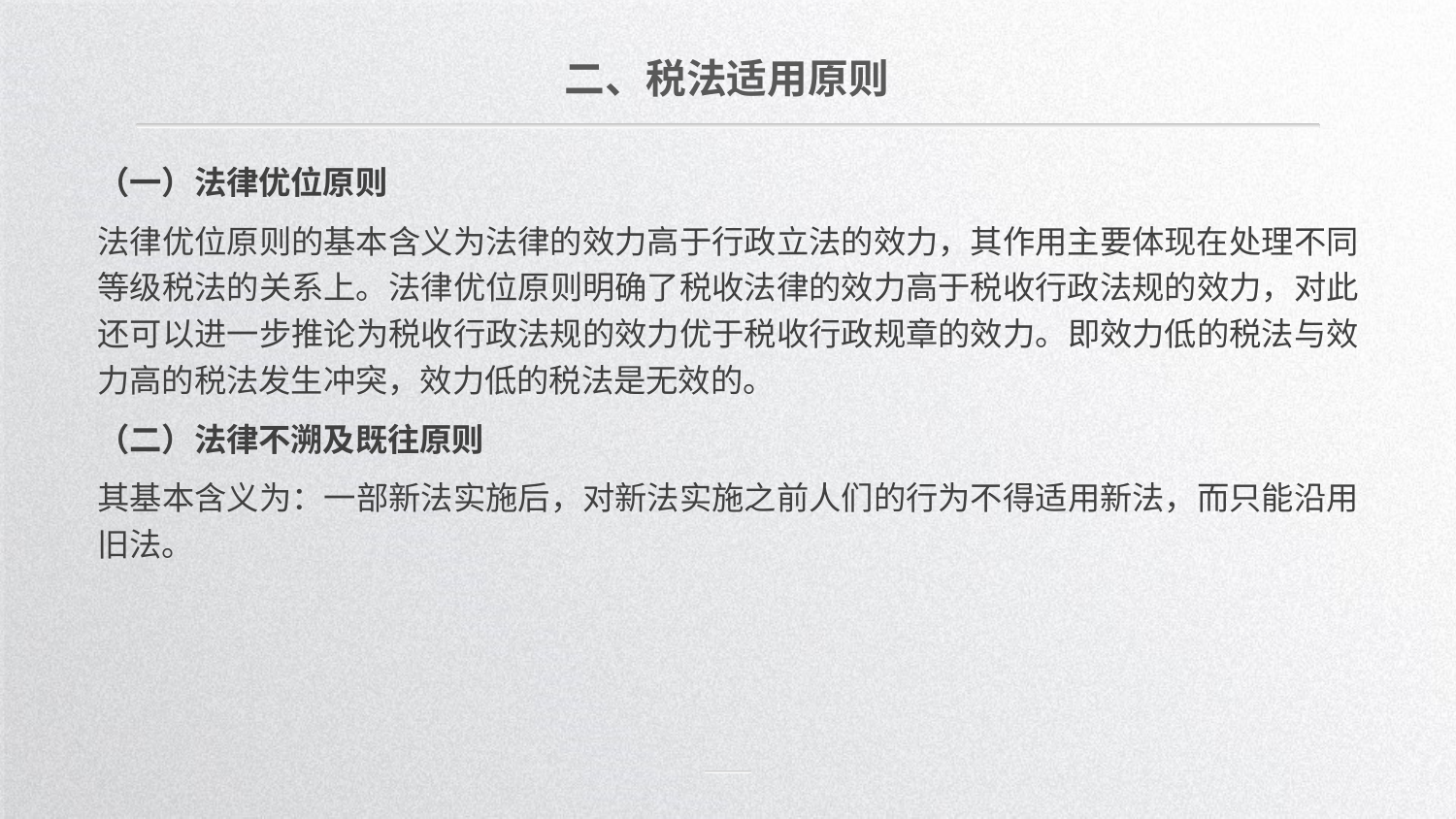

二、税法适用原则
（一）法律优位原则
法律优位原则的基本含义为法律的效力高于行政立法的效力，其作用主要体现在处理不同等级税法的关系上。法律优位原则明确了税收法律的效力高于税收行政法规的效力，对此还可以进一步推论为税收行政法规的效力优于税收行政规章的效力。即效力低的税法与效力高的税法发生冲突，效力低的税法是无效的。
（二）法律不溯及既往原则
其基本含义为：一部新法实施后，对新法实施之前人们的行为不得适用新法，而只能沿用旧法。